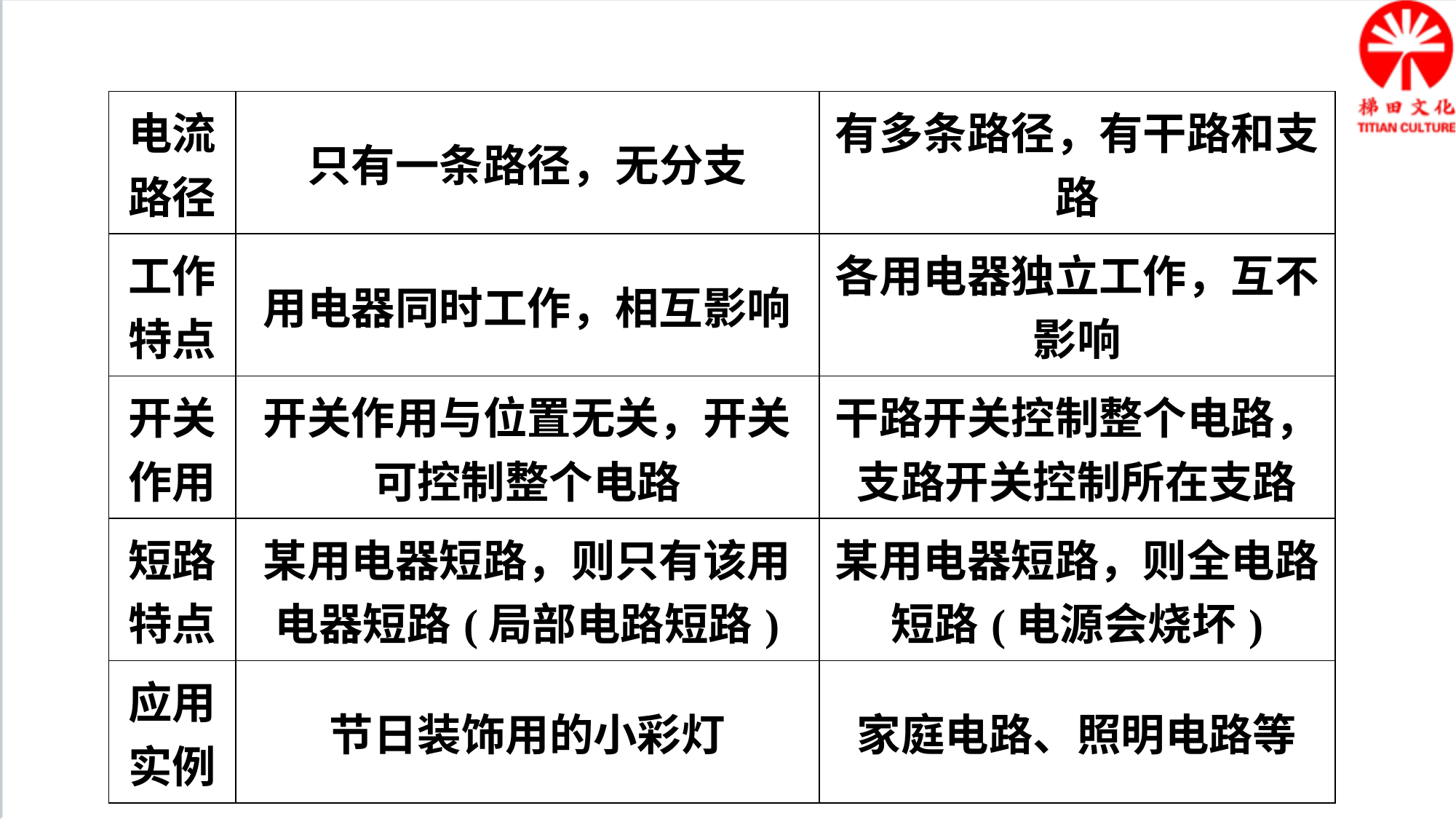

| 电流路径 | 只有一条路径，无分支 | 有多条路径，有干路和支路 |
| --- | --- | --- |
| 工作特点 | 用电器同时工作，相互影响 | 各用电器独立工作，互不影响 |
| 开关作用 | 开关作用与位置无关，开关可控制整个电路 | 干路开关控制整个电路，支路开关控制所在支路 |
| 短路特点 | 某用电器短路，则只有该用电器短路(局部电路短路) | 某用电器短路，则全电路短路(电源会烧坏) |
| 应用实例 | 节日装饰用的小彩灯 | 家庭电路、照明电路等 |